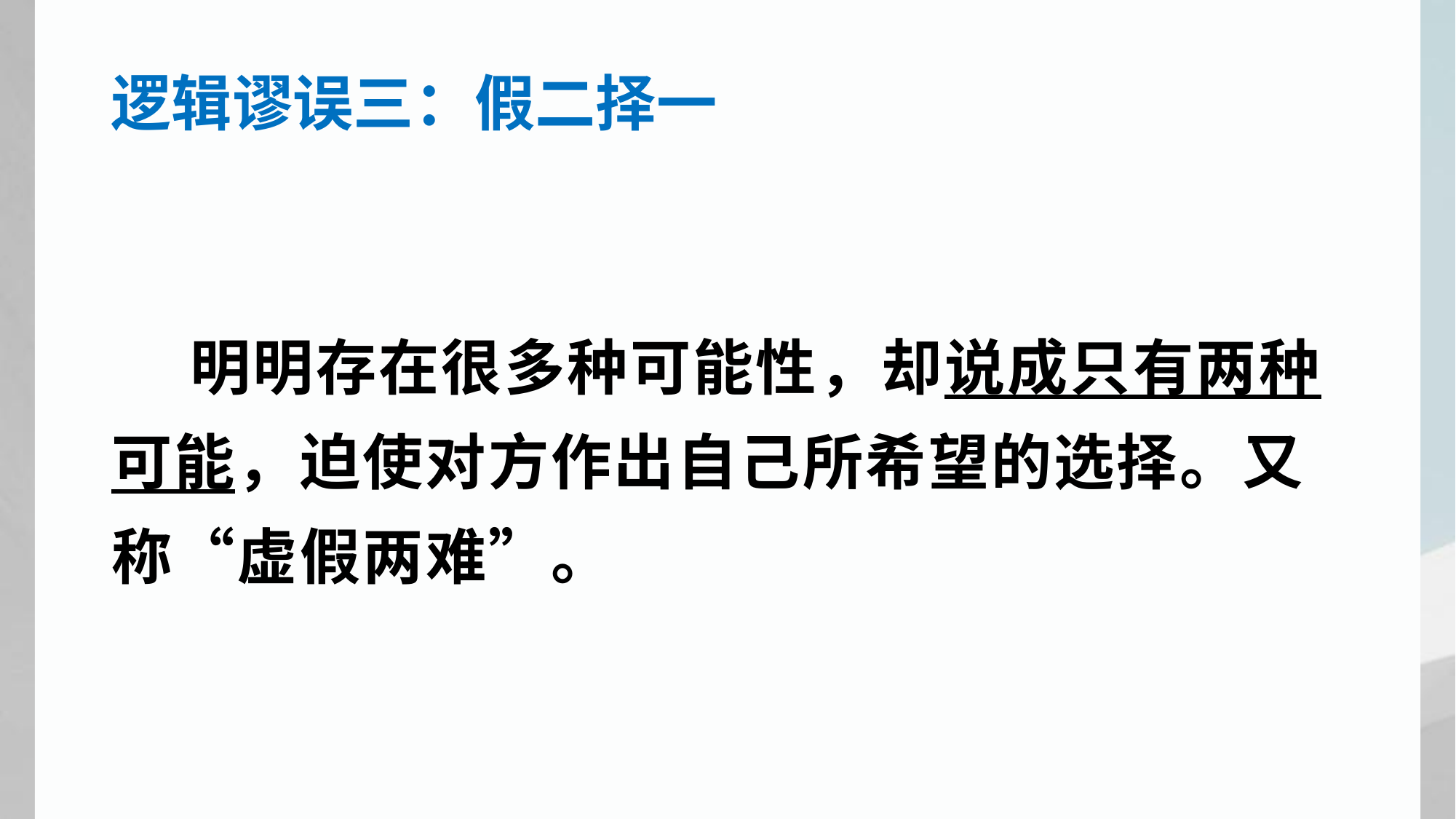

逻辑谬误三：假二择一
    明明存在很多种可能性，却说成只有两种可能，迫使对方作出自己所希望的选择。又称“虚假两难”。